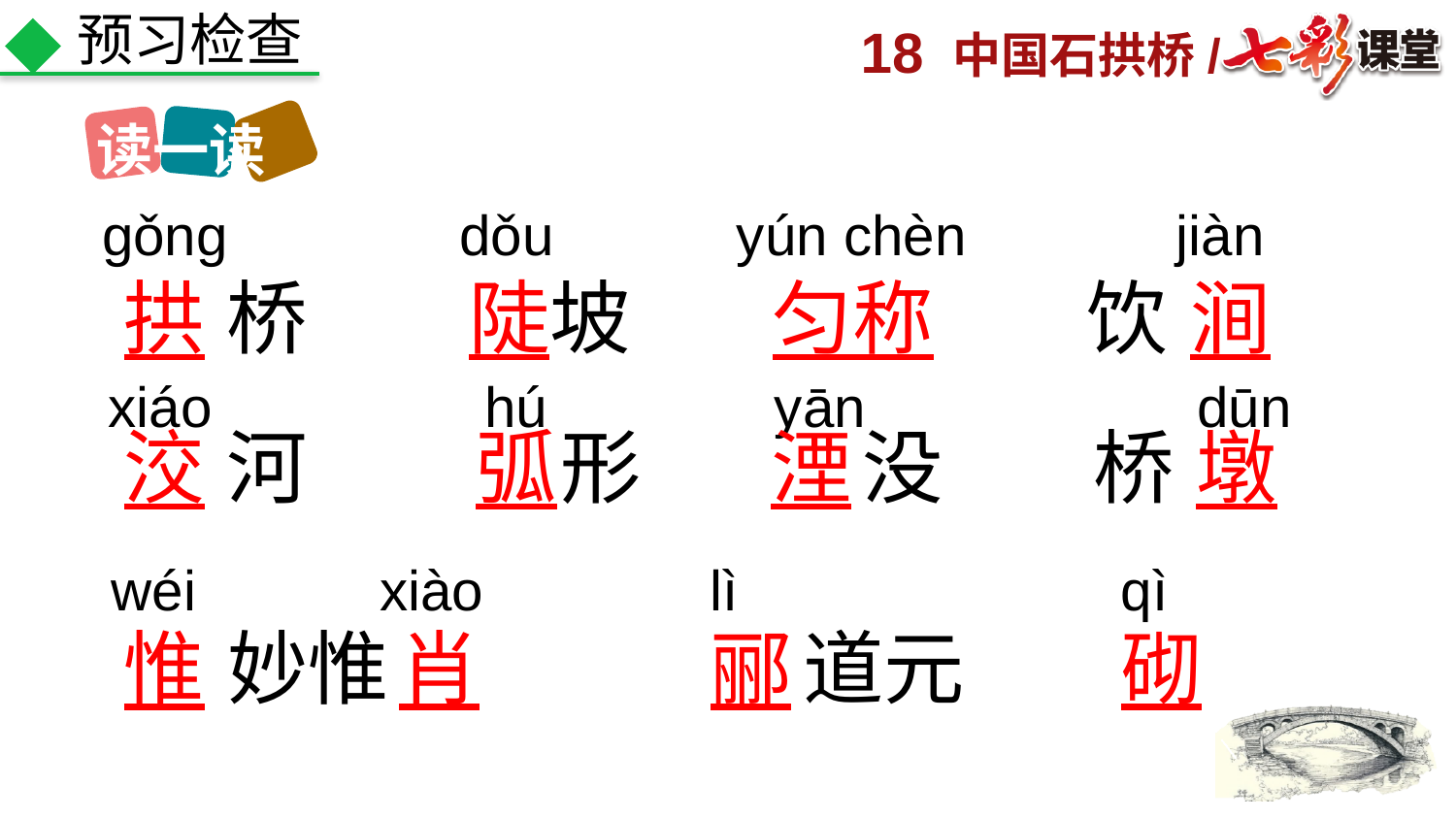

预习检查

读一读

ɡǒnɡ
dǒu
yún chèn
jiàn
拱
桥
陡
坡
匀称
饮
涧
xiáo
hú
yān
dūn
洨
河
弧
形
湮
没
桥
墩
wéi
xiào
lì
qì
惟
妙惟
肖
郦
道元
砌